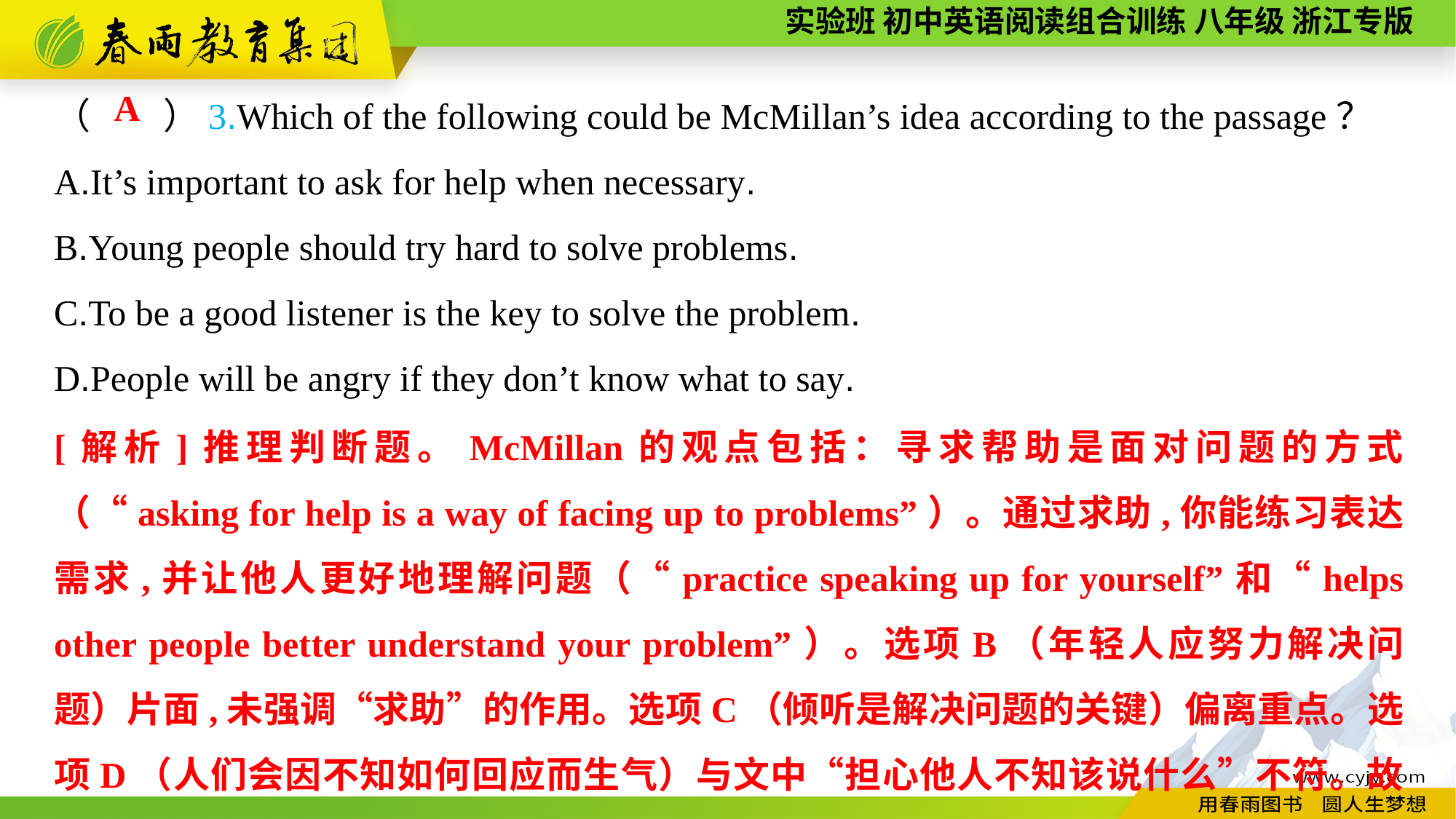

（　　）3.Which of the following could be McMillan’s idea according to the passage？
A.It’s important to ask for help when necessary.
B.Young people should try hard to solve problems.
C.To be a good listener is the key to solve the problem.
D.People will be angry if they don’t know what to say.
A
[解析]推理判断题。McMillan的观点包括：寻求帮助是面对问题的方式（“asking for help is a way of facing up to problems”）。通过求助,你能练习表达需求,并让他人更好地理解问题（“practice speaking up for yourself”和“helps other people better understand your problem”）。选项B（年轻人应努力解决问题）片面,未强调“求助”的作用。选项C（倾听是解决问题的关键）偏离重点。选项D（人们会因不知如何回应而生气）与文中“担心他人不知该说什么”不符。故选A。